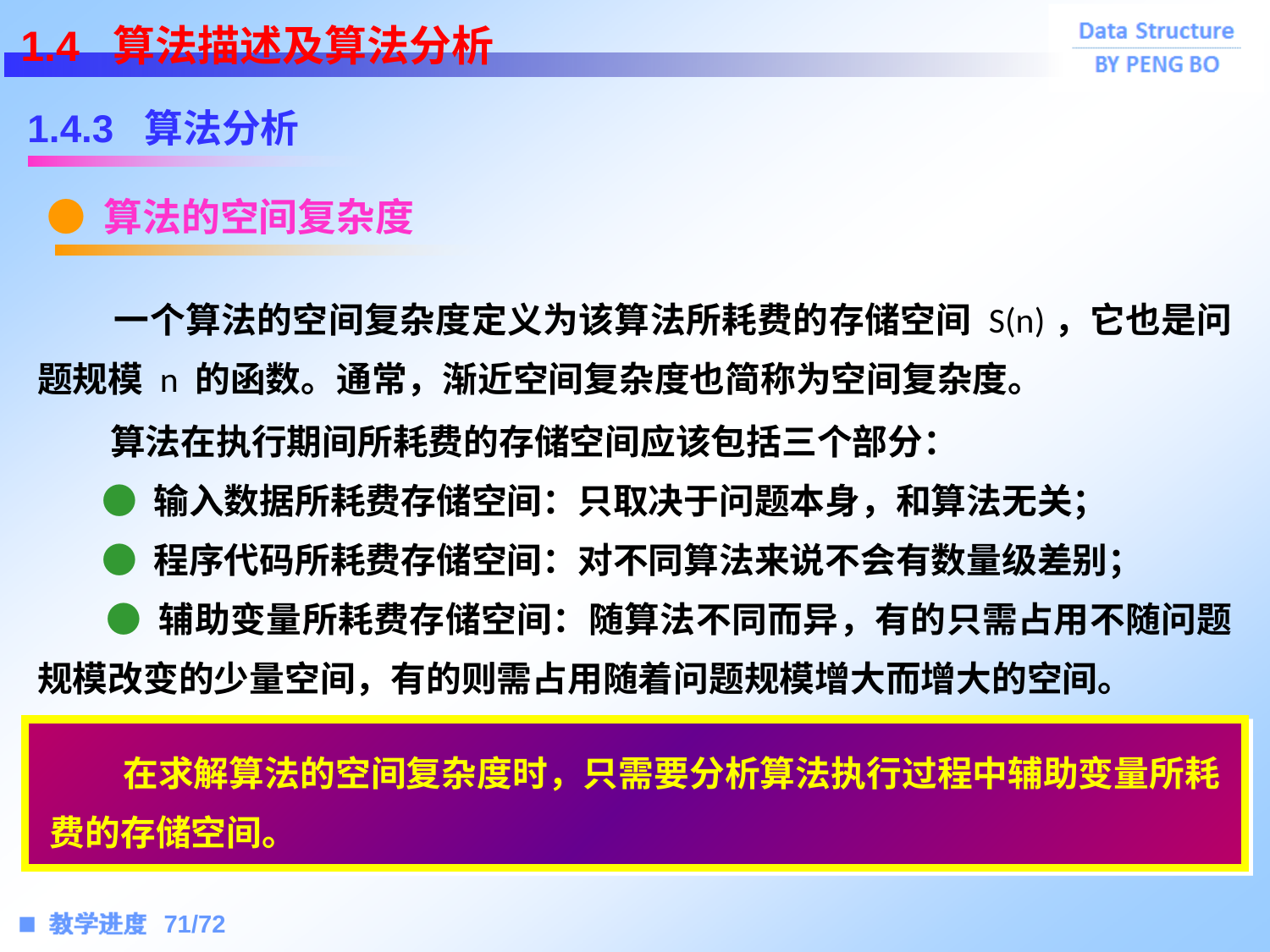

1.4  算法描述及算法分析

1.4.3  算法分析

● 算法的空间复杂度

        一个算法的空间复杂度定义为该算法所耗费的存储空间 S(n)，它也是问题规模 n 的函数。通常，渐近空间复杂度也简称为空间复杂度。
        算法在执行期间所耗费的存储空间应该包括三个部分：
        ● 输入数据所耗费存储空间：只取决于问题本身，和算法无关；
        ● 程序代码所耗费存储空间：对不同算法来说不会有数量级差别；
        ● 辅助变量所耗费存储空间：随算法不同而异，有的只需占用不随问题规模改变的少量空间，有的则需占用随着问题规模增大而增大的空间。
        在求解算法的空间复杂度时，只需要分析算法执行过程中辅助变量所耗费的存储空间。